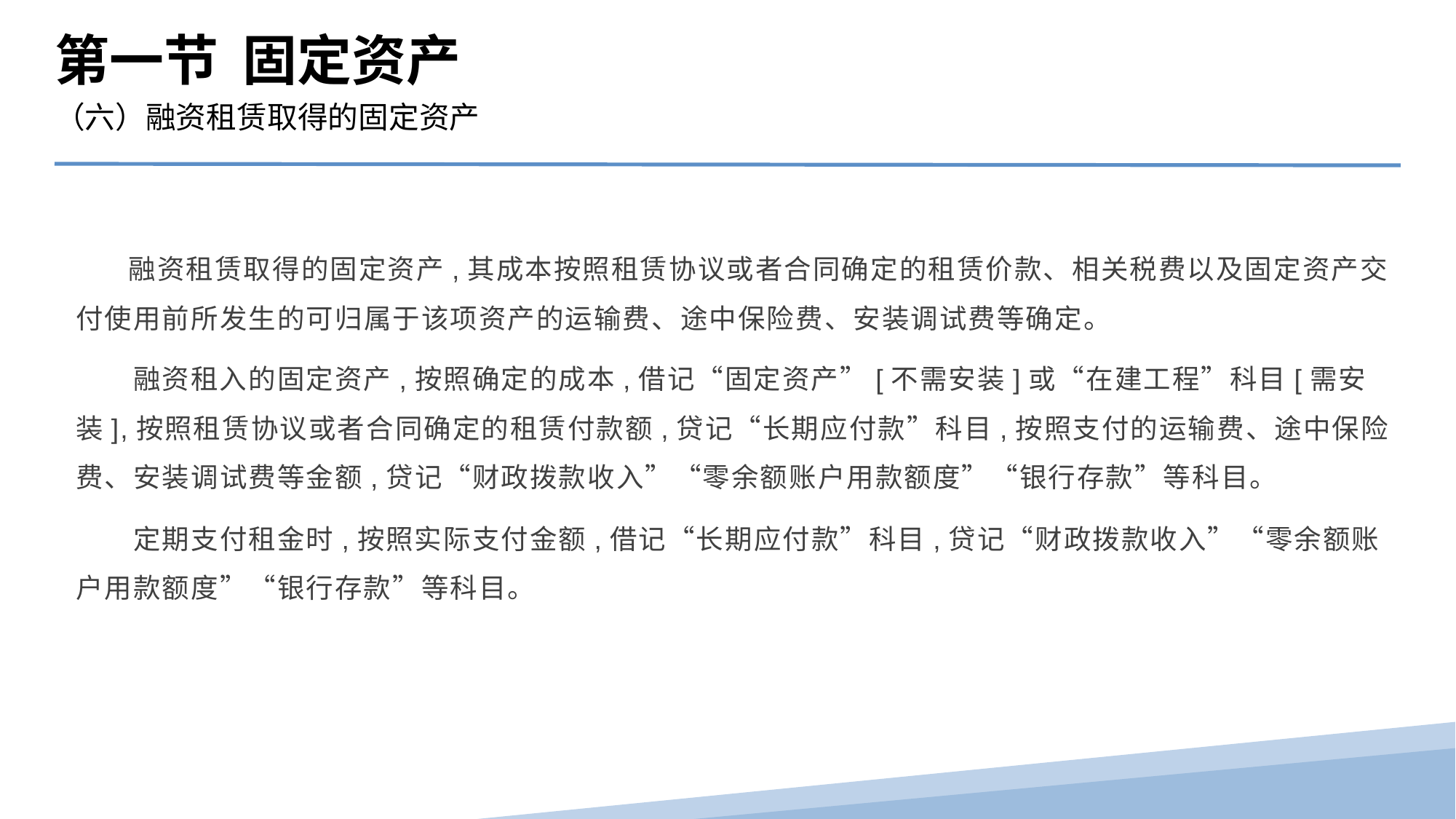

第一节  固定资产
（六）融资租赁取得的固定资产
      融资租赁取得的固定资产,其成本按照租赁协议或者合同确定的租赁价款、相关税费以及固定资产交付使用前所发生的可归属于该项资产的运输费、途中保险费、安装调试费等确定。
　　融资租入的固定资产,按照确定的成本,借记“固定资产”[不需安装]或“在建工程”科目[需安装],按照租赁协议或者合同确定的租赁付款额,贷记“长期应付款”科目,按照支付的运输费、途中保险费、安装调试费等金额,贷记“财政拨款收入”“零余额账户用款额度”“银行存款”等科目。
　　定期支付租金时,按照实际支付金额,借记“长期应付款”科目,贷记“财政拨款收入”“零余额账户用款额度”“银行存款”等科目。